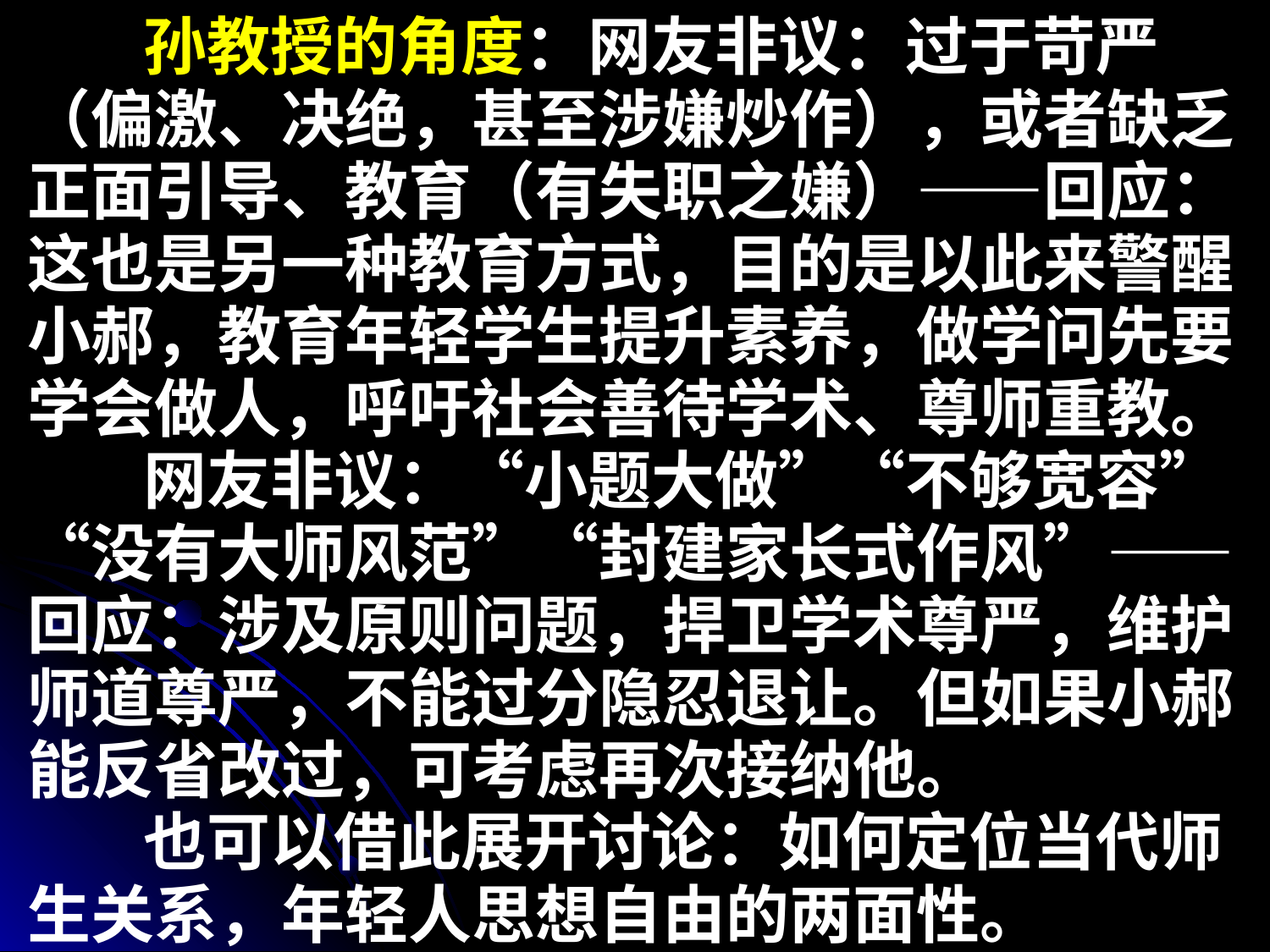

孙教授的角度：网友非议：过于苛严（偏激、决绝，甚至涉嫌炒作），或者缺乏正面引导、教育（有失职之嫌）——回应：这也是另一种教育方式，目的是以此来警醒小郝，教育年轻学生提升素养，做学问先要学会做人，呼吁社会善待学术、尊师重教。
       网友非议：“小题大做”“不够宽容”“没有大师风范”“封建家长式作风”——回应：涉及原则问题，捍卫学术尊严，维护师道尊严，不能过分隐忍退让。但如果小郝能反省改过，可考虑再次接纳他。
       也可以借此展开讨论：如何定位当代师生关系，年轻人思想自由的两面性。